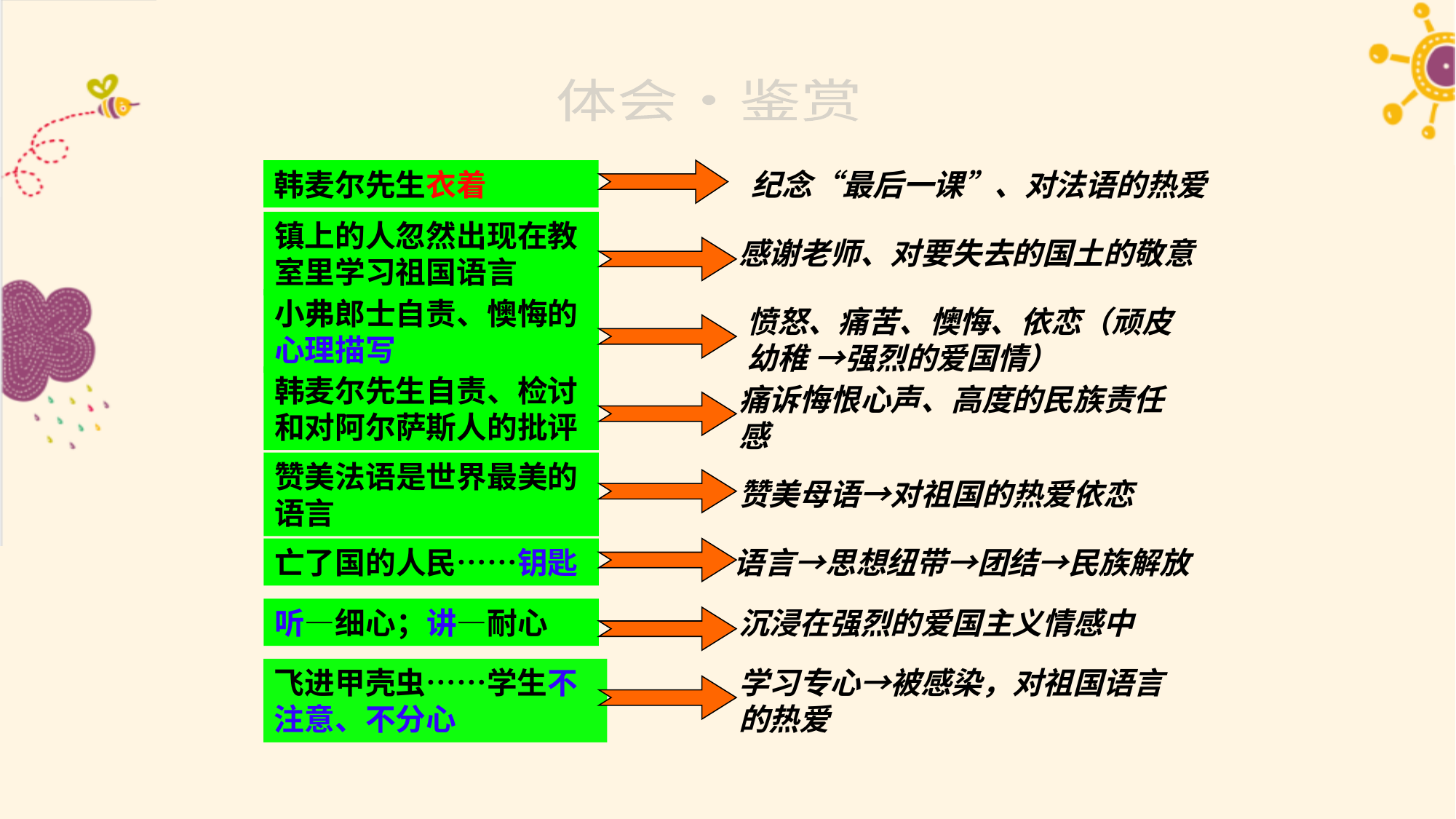

体会·鉴赏

韩麦尔先生衣着
纪念“最后一课”、对法语的热爱
镇上的人忽然出现在教室里学习祖国语言
感谢老师、对要失去的国土的敬意

小弗郎士自责、懊悔的心理描写
愤怒、痛苦、懊悔、依恋（顽皮幼稚 →强烈的爱国情）

韩麦尔先生自责、检讨和对阿尔萨斯人的批评
痛诉悔恨心声、高度的民族责任感

赞美法语是世界最美的语言

赞美母语→对祖国的热爱依恋
亡了国的人民……钥匙

语言→思想纽带→团结→民族解放
听—细心；讲—耐心
沉浸在强烈的爱国主义情感中

飞进甲壳虫……学生不注意、不分心
学习专心→被感染，对祖国语言的热爱